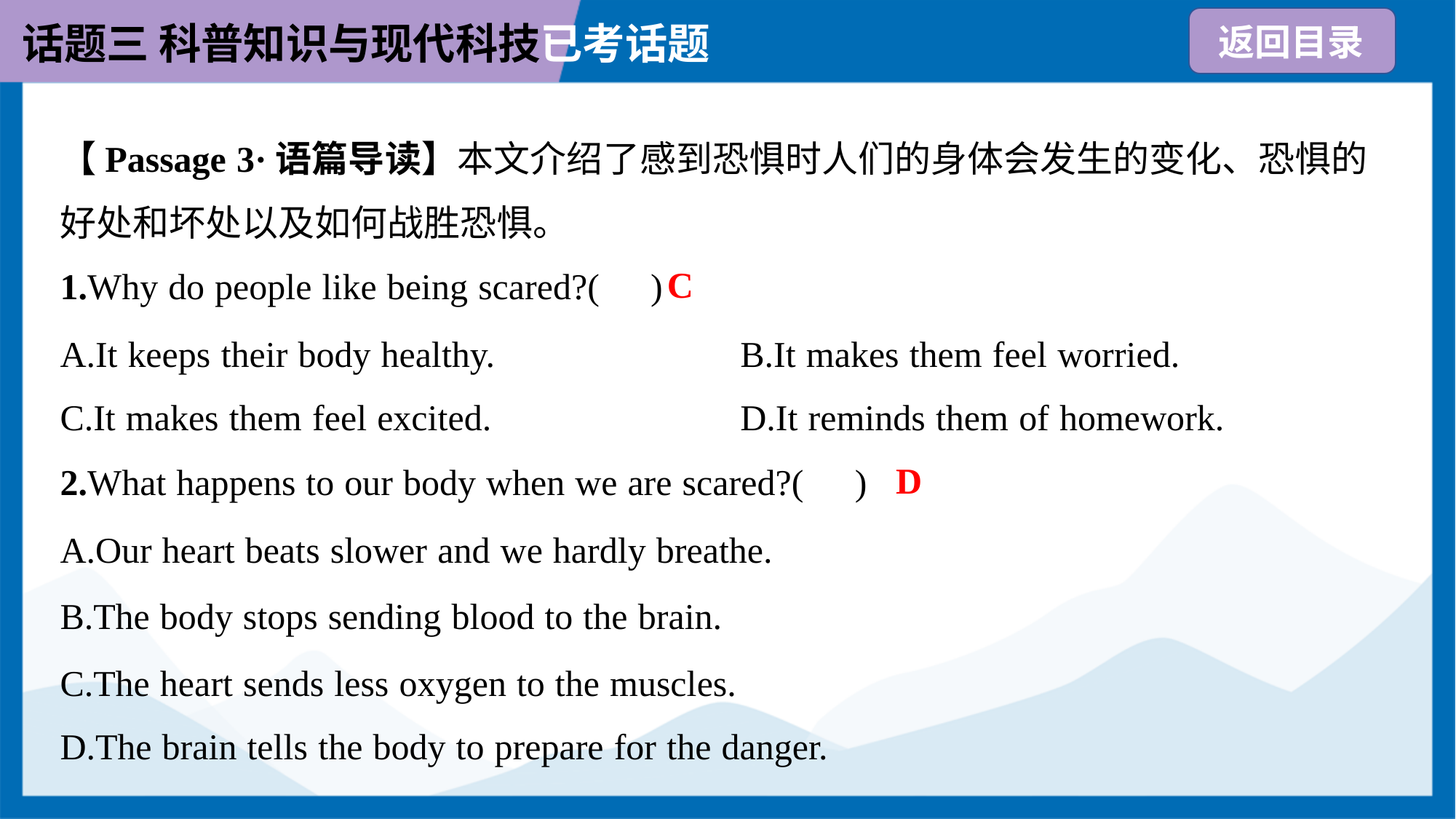

【Passage 3·语篇导读】本文介绍了感到恐惧时人们的身体会发生的变化、恐惧的
好处和坏处以及如何战胜恐惧。
C
1.Why do people like being scared?(     )
A.It keeps their body healthy.	B.It makes them feel worried.
C.It makes them feel excited.	D.It reminds them of homework.
D
2.What happens to our body when we are scared?(     )
A.Our heart beats slower and we hardly breathe.
B.The body stops sending blood to the brain.
C.The heart sends less oxygen to the muscles.
D.The brain tells the body to prepare for the danger.